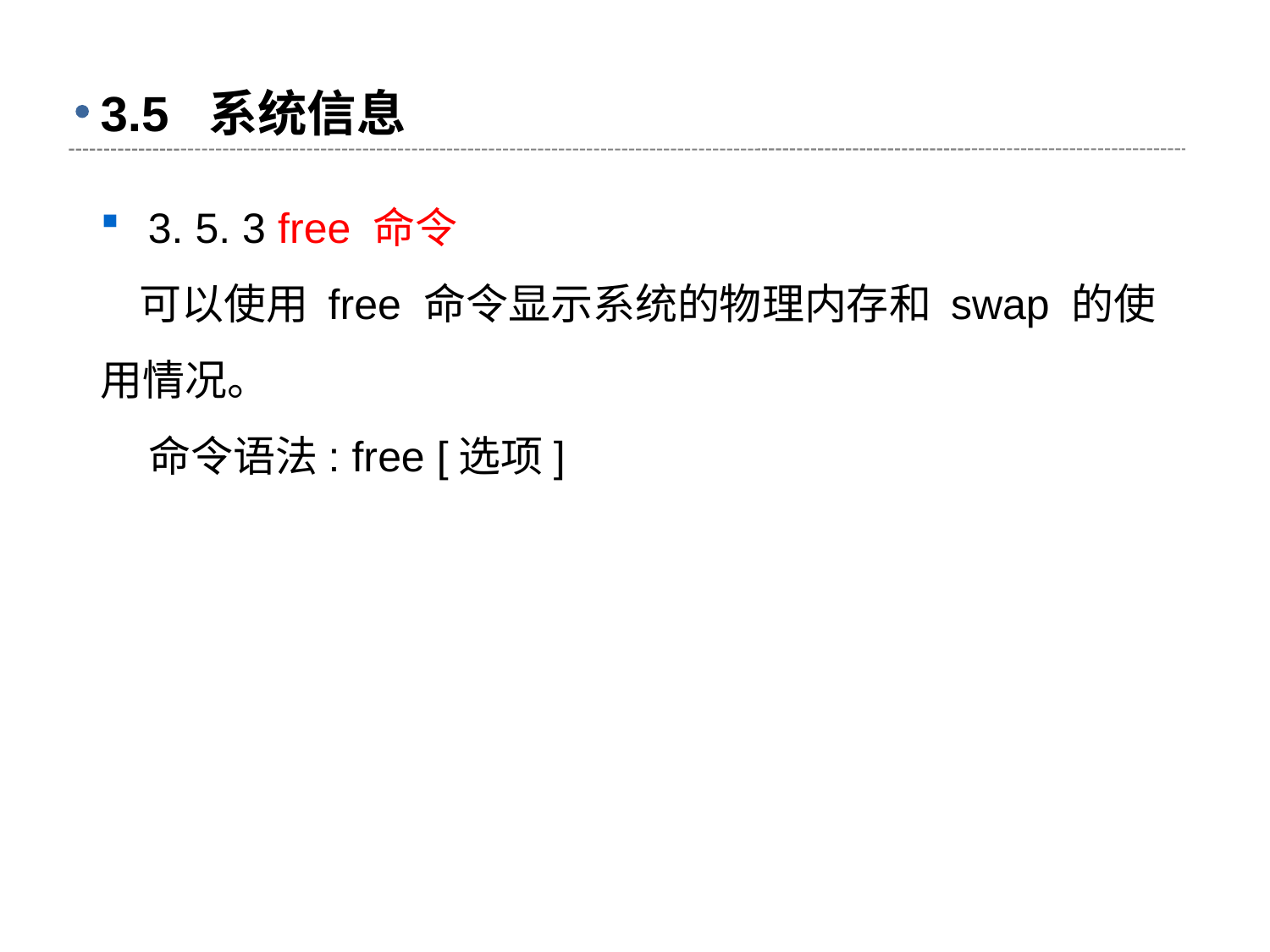

# 3.5  系统信息
3. 5. 3 free 命令
   可以使用 free 命令显示系统的物理内存和 swap 的使用情况。
    命令语法: free [选项]